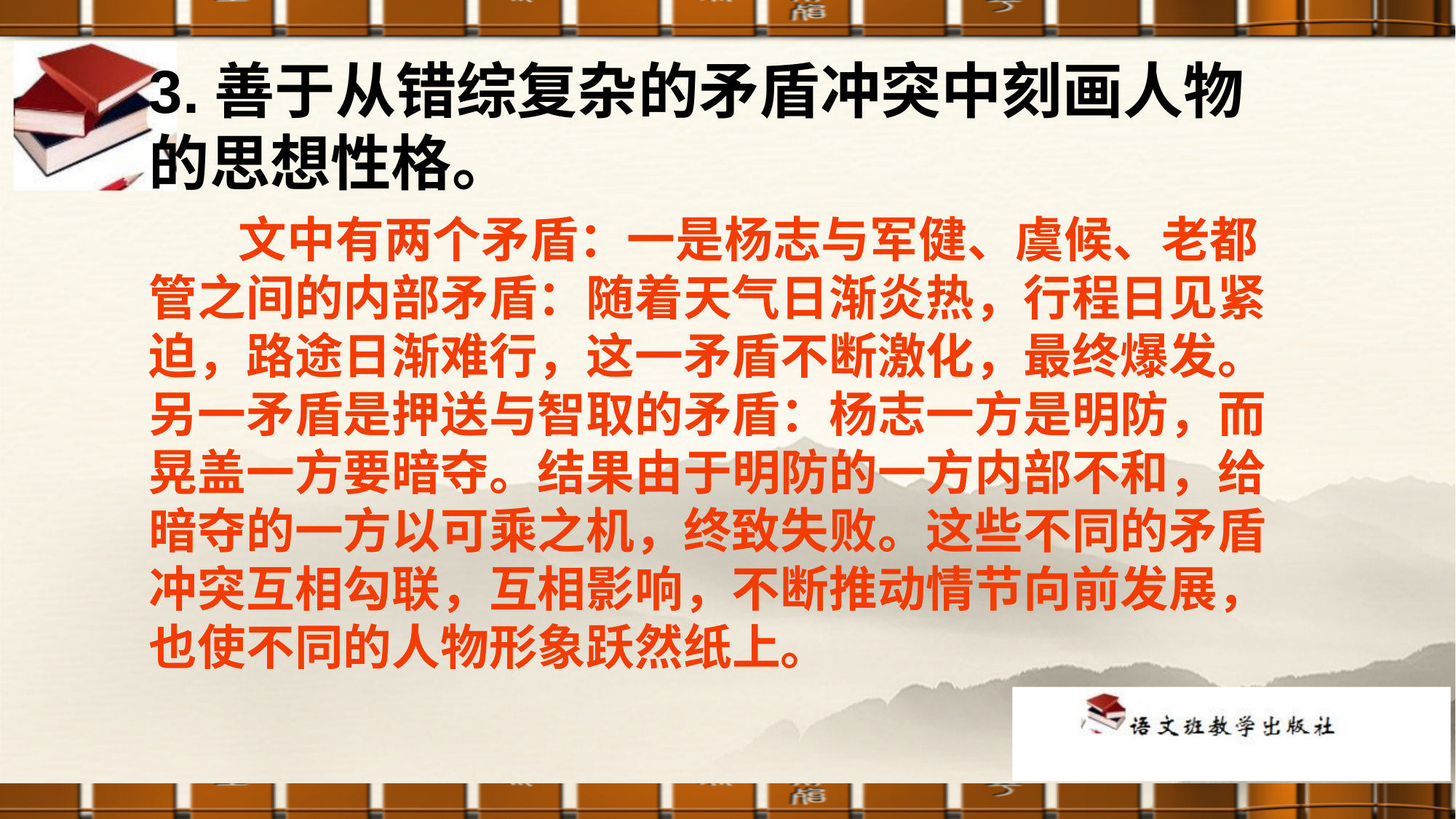

3.善于从错综复杂的矛盾冲突中刻画人物的思想性格。
       文中有两个矛盾：一是杨志与军健、虞候、老都管之间的内部矛盾：随着天气日渐炎热，行程日见紧迫，路途日渐难行，这一矛盾不断激化，最终爆发。另一矛盾是押送与智取的矛盾：杨志一方是明防，而晃盖一方要暗夺。结果由于明防的一方内部不和，给暗夺的一方以可乘之机，终致失败。这些不同的矛盾冲突互相勾联，互相影响，不断推动情节向前发展，也使不同的人物形象跃然纸上。